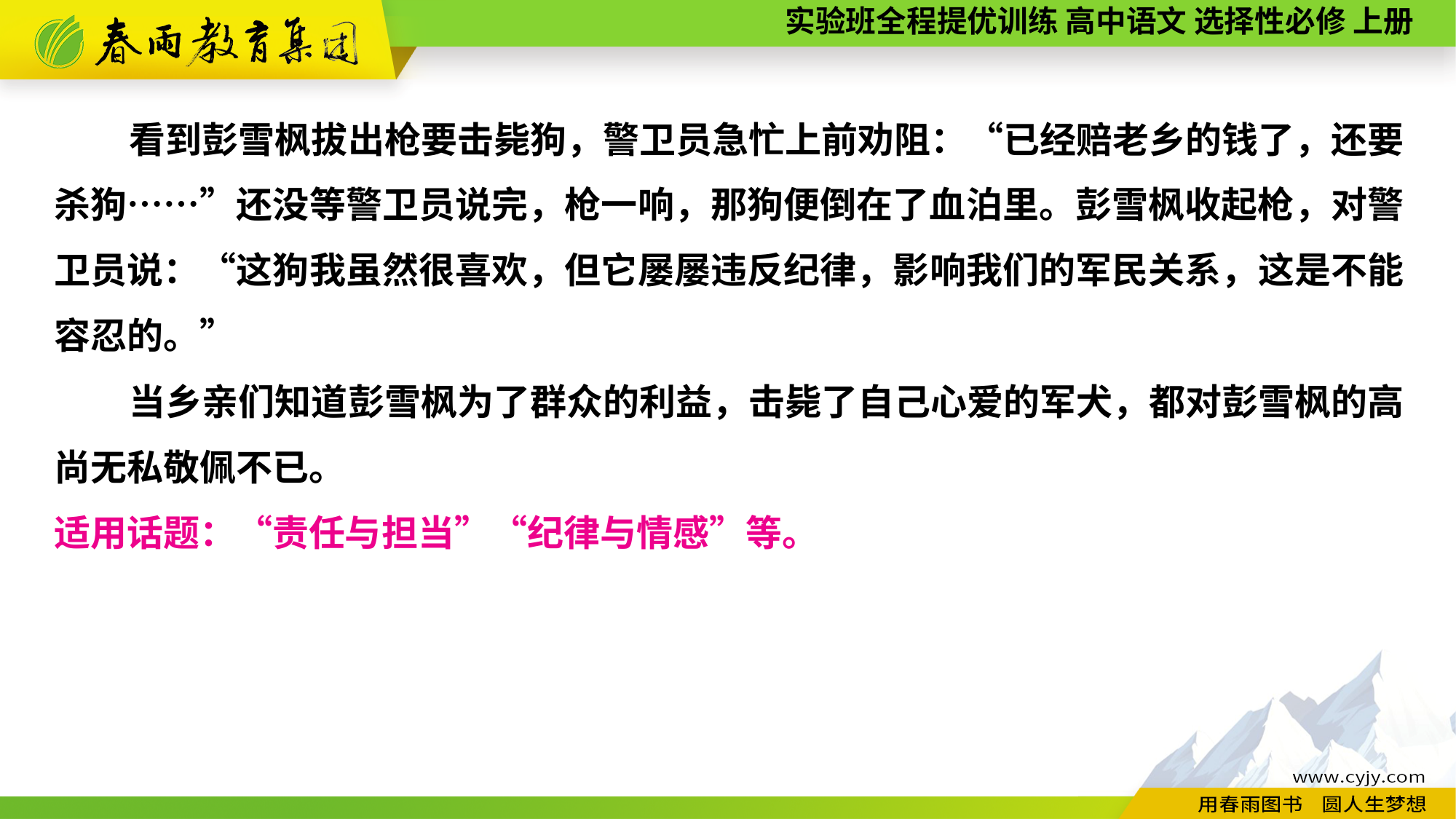

看到彭雪枫拔出枪要击毙狗，警卫员急忙上前劝阻：“已经赔老乡的钱了，还要杀狗……”还没等警卫员说完，枪一响，那狗便倒在了血泊里。彭雪枫收起枪，对警卫员说：“这狗我虽然很喜欢，但它屡屡违反纪律，影响我们的军民关系，这是不能容忍的。”
当乡亲们知道彭雪枫为了群众的利益，击毙了自己心爱的军犬，都对彭雪枫的高尚无私敬佩不已。
适用话题：“责任与担当”“纪律与情感”等。